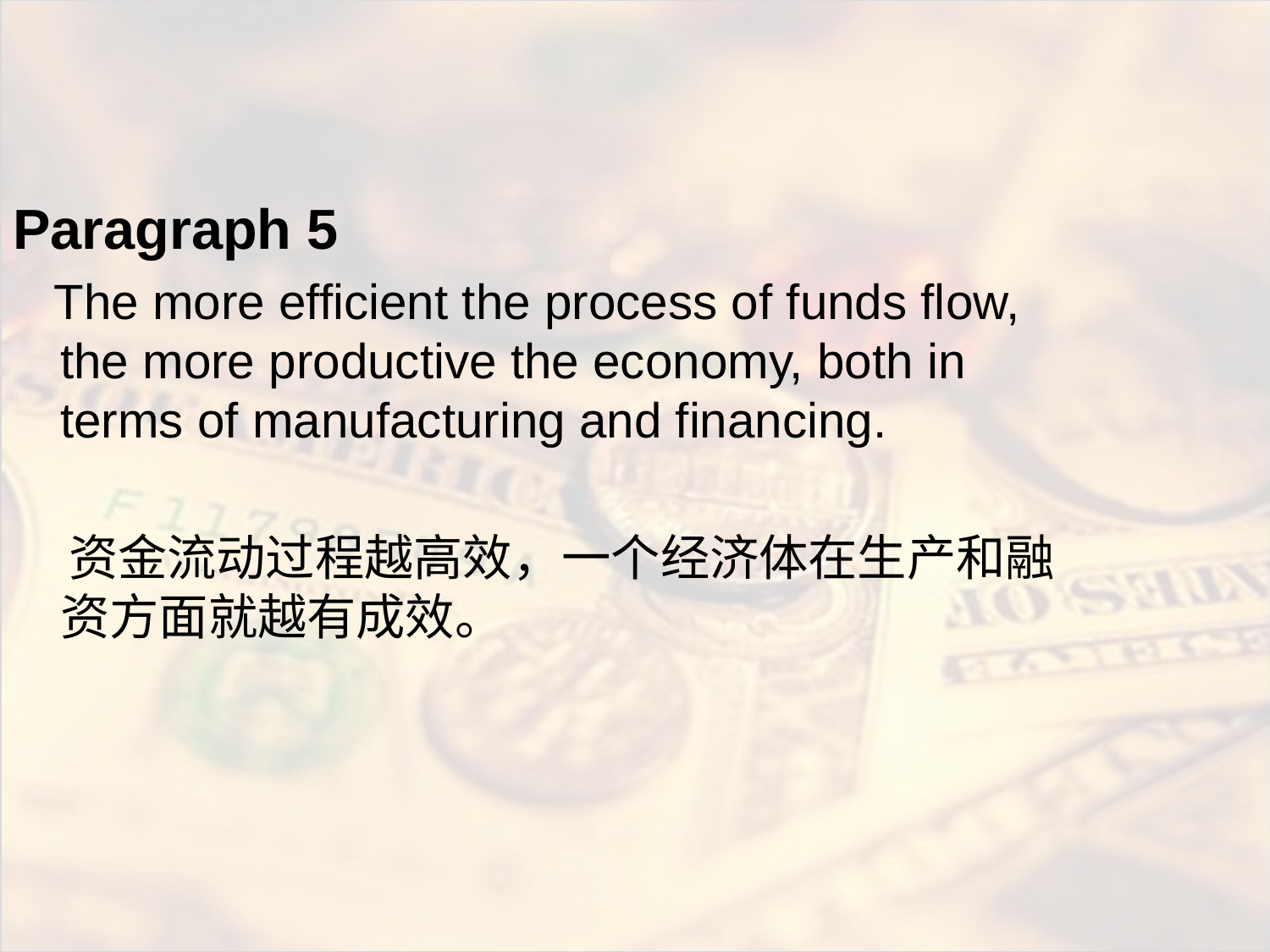

#
Paragraph 5
   The more efficient the process of funds flow, the more productive the economy, both in terms of manufacturing and financing.

    资金流动过程越高效，一个经济体在生产和融资方面就越有成效。